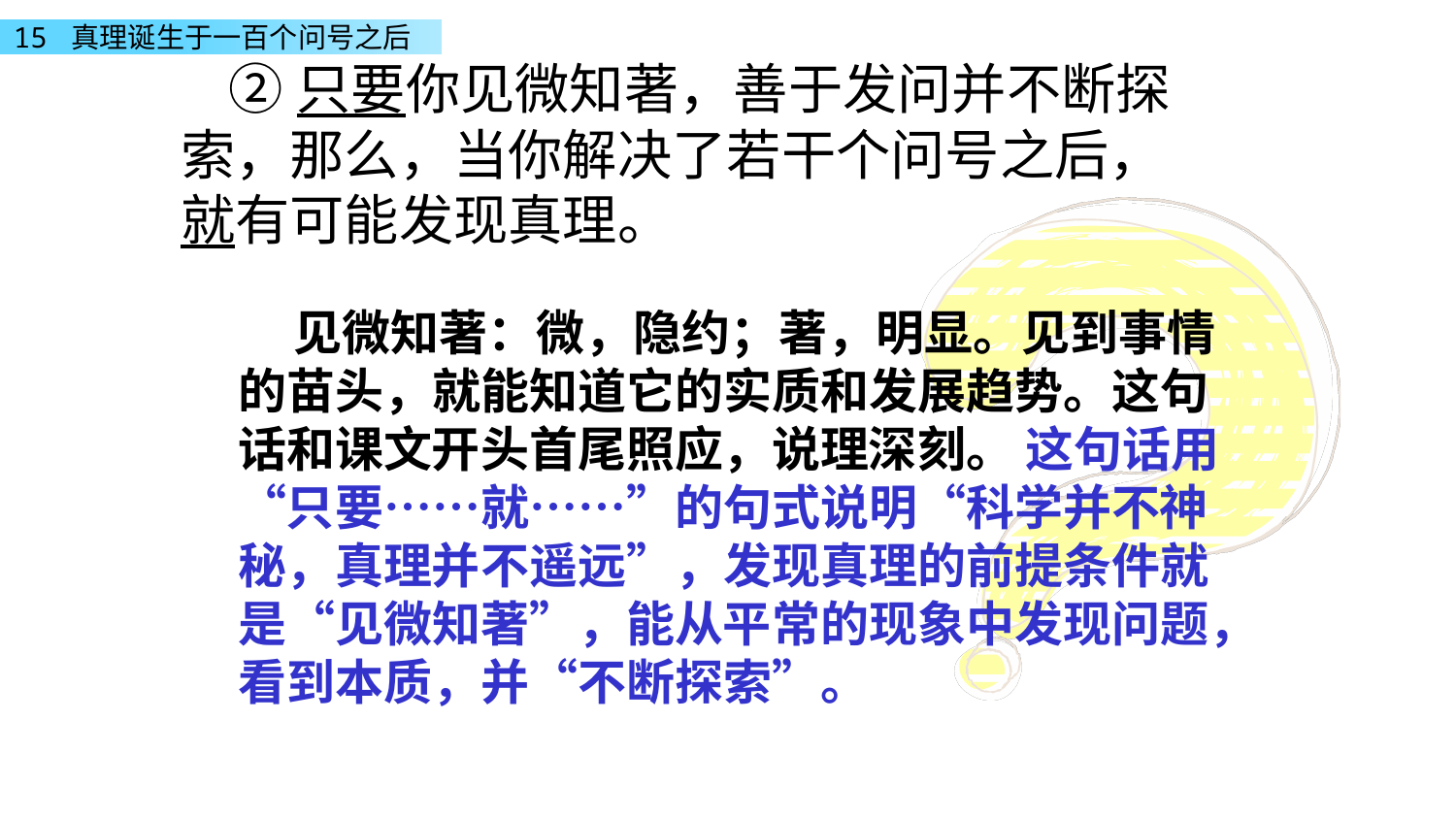

②只要你见微知著，善于发问并不断探索，那么，当你解决了若干个问号之后，就有可能发现真理。
    见微知著：微，隐约；著，明显。见到事情的苗头，就能知道它的实质和发展趋势。这句话和课文开头首尾照应，说理深刻。 这句话用“只要……就……”的句式说明“科学并不神秘，真理并不遥远”，发现真理的前提条件就是“见微知著”，能从平常的现象中发现问题，看到本质，并“不断探索”。